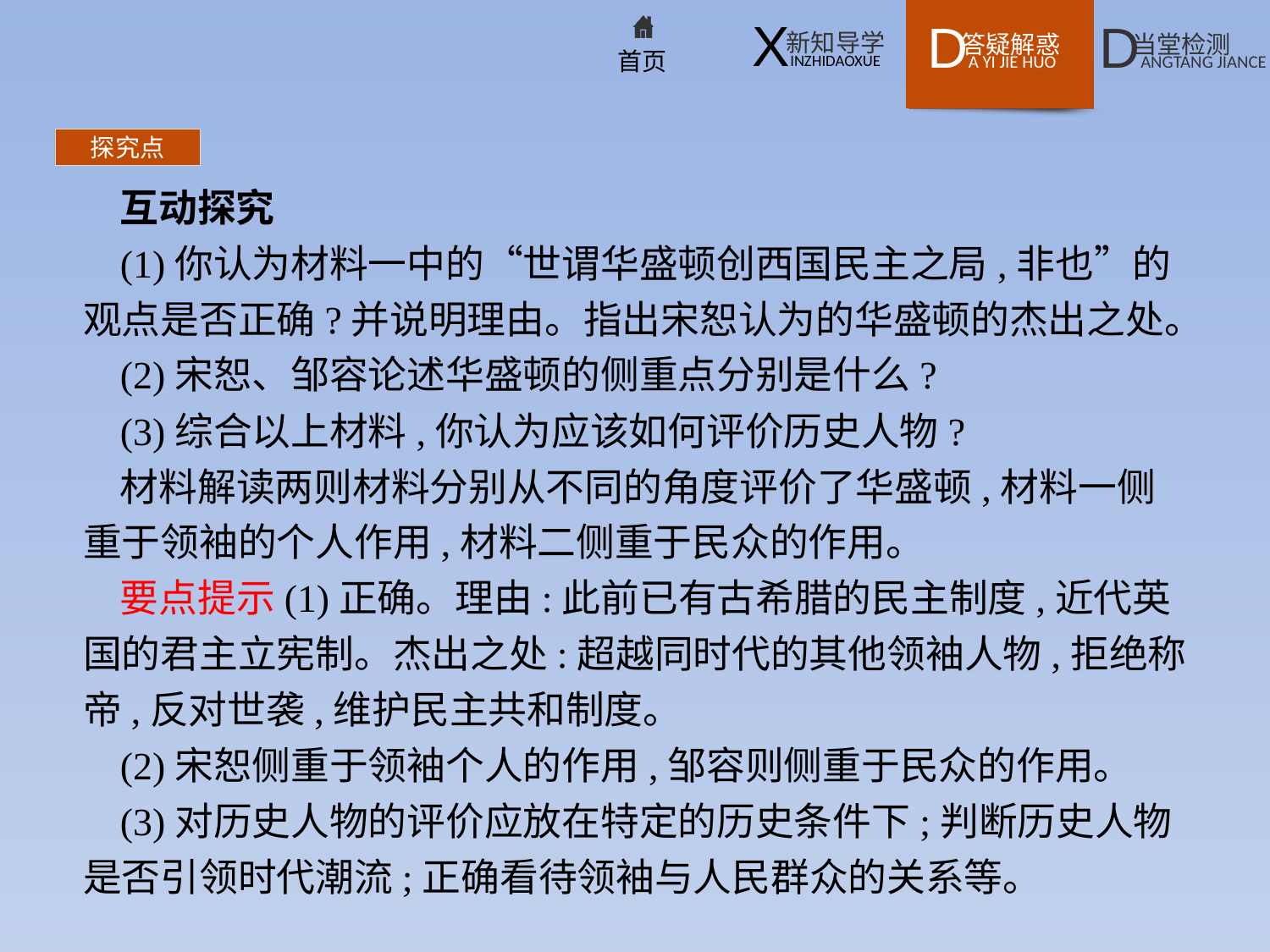

探究点
互动探究
(1)你认为材料一中的“世谓华盛顿创西国民主之局,非也”的观点是否正确?并说明理由。指出宋恕认为的华盛顿的杰出之处。
(2)宋恕、邹容论述华盛顿的侧重点分别是什么?
(3)综合以上材料,你认为应该如何评价历史人物?
材料解读两则材料分别从不同的角度评价了华盛顿,材料一侧重于领袖的个人作用,材料二侧重于民众的作用。
要点提示(1)正确。理由:此前已有古希腊的民主制度,近代英国的君主立宪制。杰出之处:超越同时代的其他领袖人物,拒绝称帝,反对世袭,维护民主共和制度。
(2)宋恕侧重于领袖个人的作用,邹容则侧重于民众的作用。
(3)对历史人物的评价应放在特定的历史条件下;判断历史人物是否引领时代潮流;正确看待领袖与人民群众的关系等。